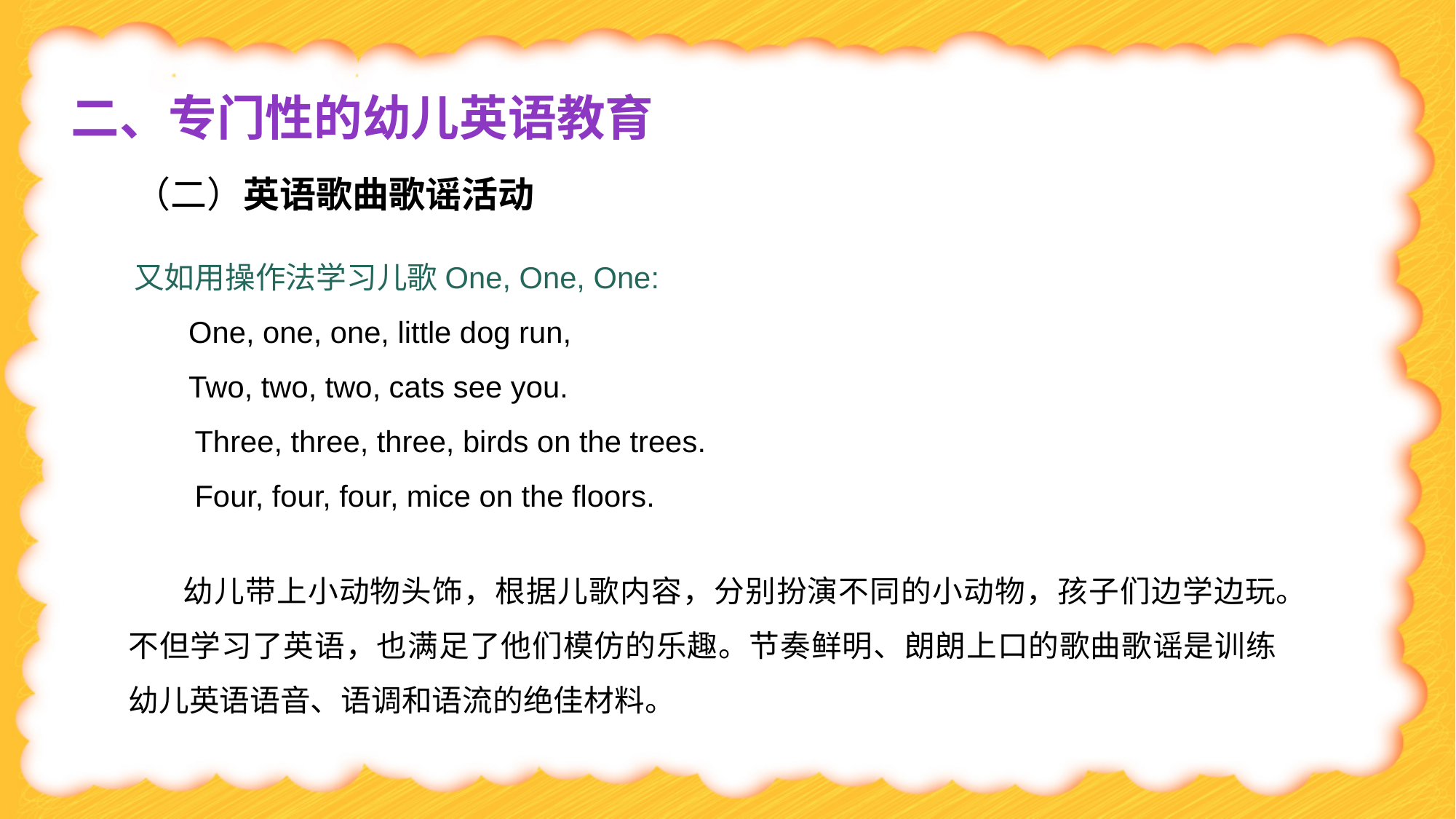

二、专门性的幼儿英语教育

（二）英语歌曲歌谣活动
又如用操作法学习儿歌One, One, One:
One, one, one, little dog run,
Two, two, two, cats see you.
Three, three, three, birds on the trees.
Four, four, four, mice on the floors.
幼儿带上小动物头饰，根据儿歌内容，分别扮演不同的小动物，孩子们边学边玩。不但学习了英语，也满足了他们模仿的乐趣。节奏鲜明、朗朗上口的歌曲歌谣是训练幼儿英语语音、语调和语流的绝佳材料。